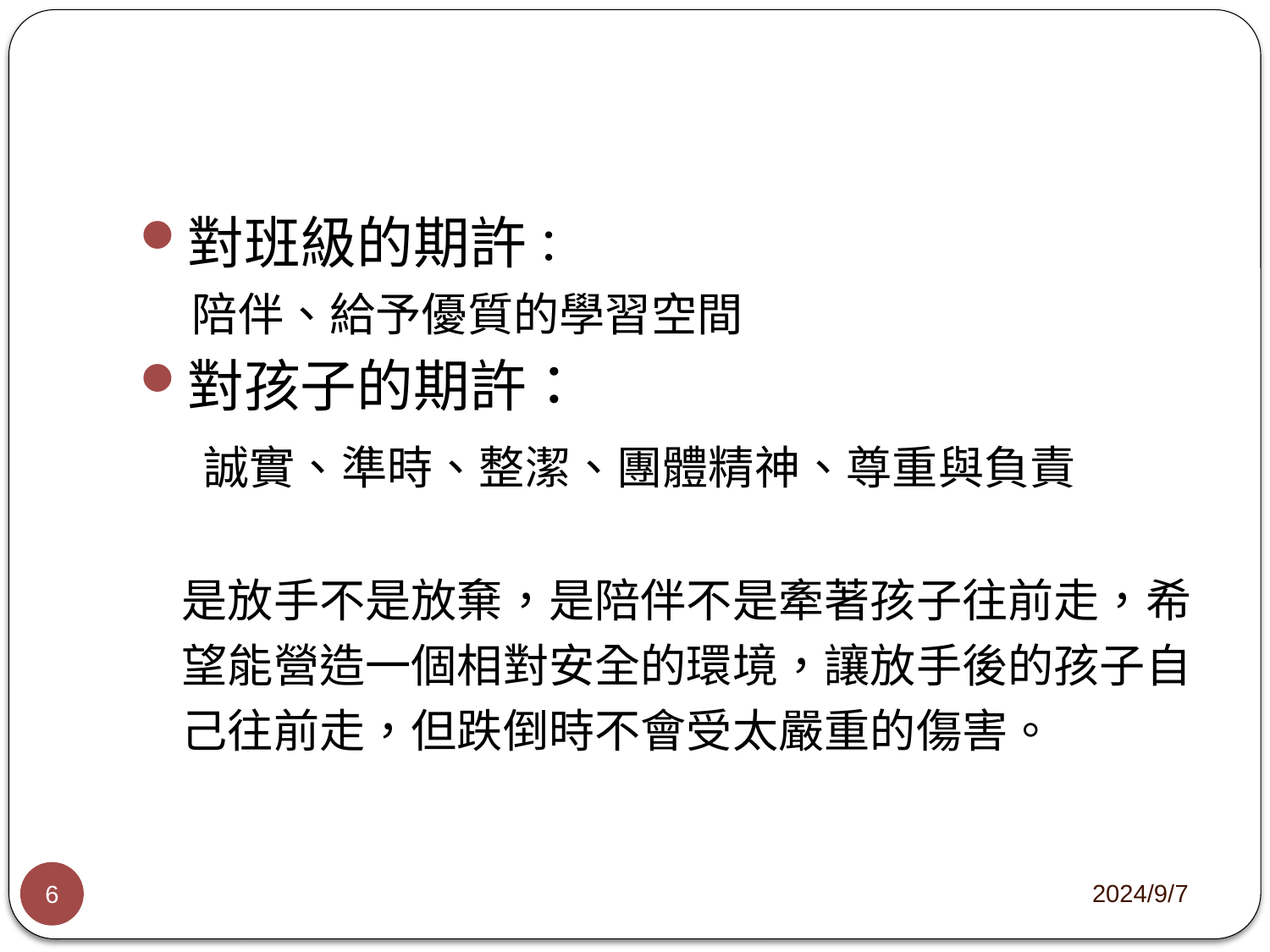

#
對班級的期許：
    陪伴、給予優質的學習空間
對孩子的期許：
    誠實、準時、整潔、團體精神、尊重與負責

   是放手不是放棄，是陪伴不是牽著孩子往前走，希
   望能營造一個相對安全的環境，讓放手後的孩子自
   己往前走，但跌倒時不會受太嚴重的傷害。

2024/9/7
6